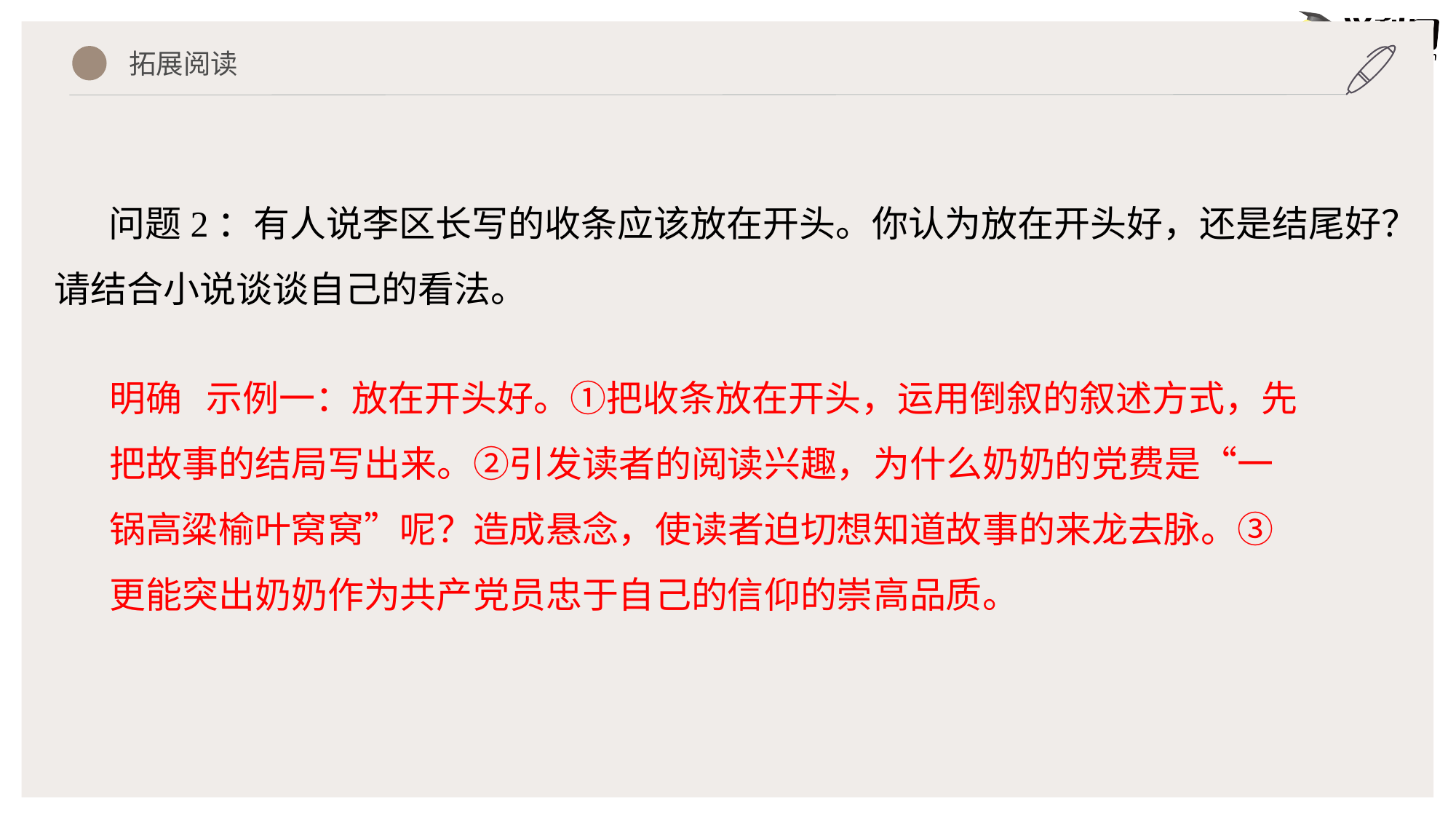

拓展阅读

问题2：有人说李区长写的收条应该放在开头。你认为放在开头好，还是结尾好？请结合小说谈谈自己的看法。
明确   示例一：放在开头好。①把收条放在开头，运用倒叙的叙述方式，先把故事的结局写出来。②引发读者的阅读兴趣，为什么奶奶的党费是“一锅高粱榆叶窝窝”呢？造成悬念，使读者迫切想知道故事的来龙去脉。③更能突出奶奶作为共产党员忠于自己的信仰的崇高品质。